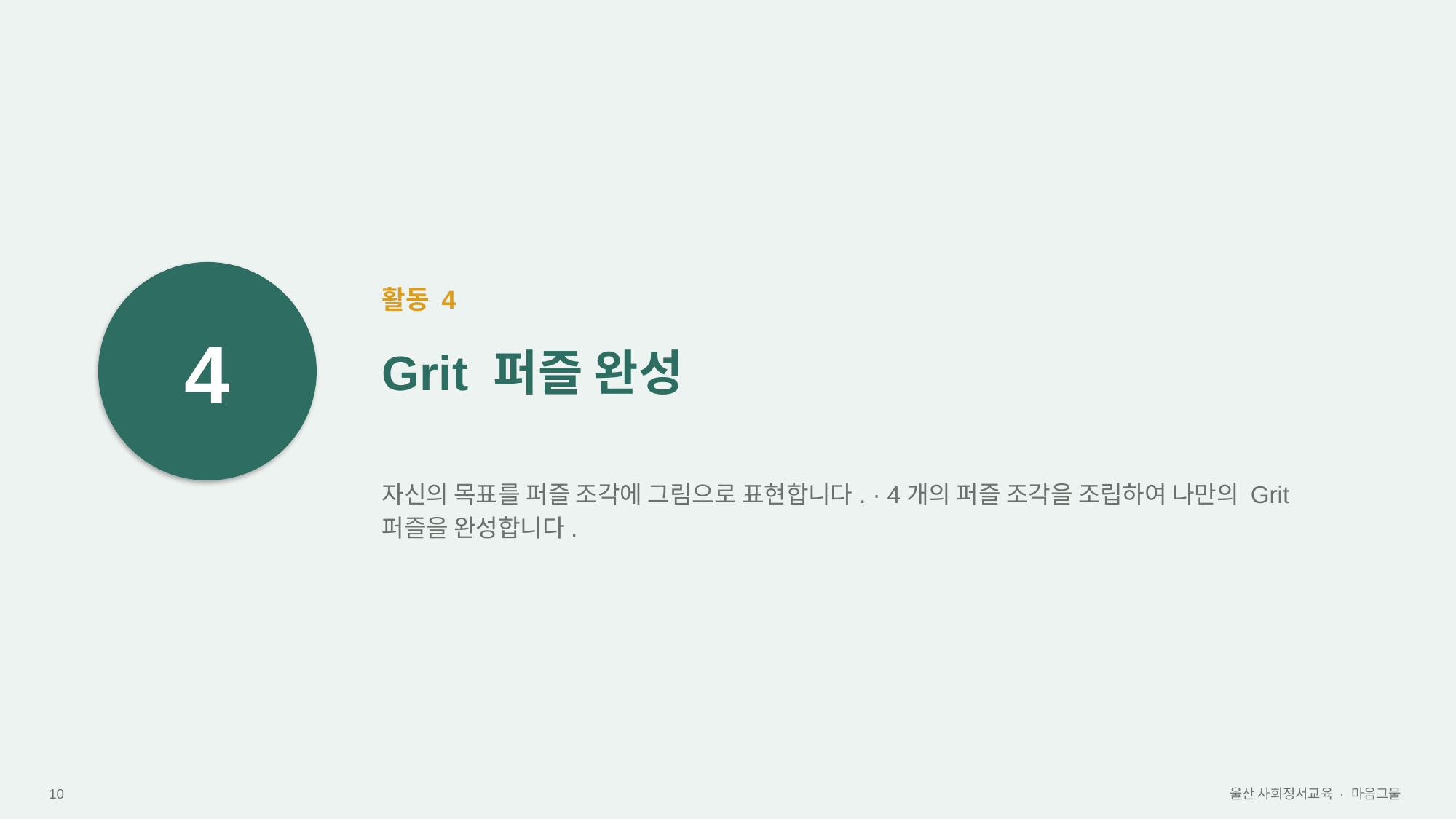

4
활동 4
Grit 퍼즐 완성
자신의 목표를 퍼즐 조각에 그림으로 표현합니다. · 4개의 퍼즐 조각을 조립하여 나만의 Grit 퍼즐을 완성합니다.
10
울산 사회정서교육 · 마음그물